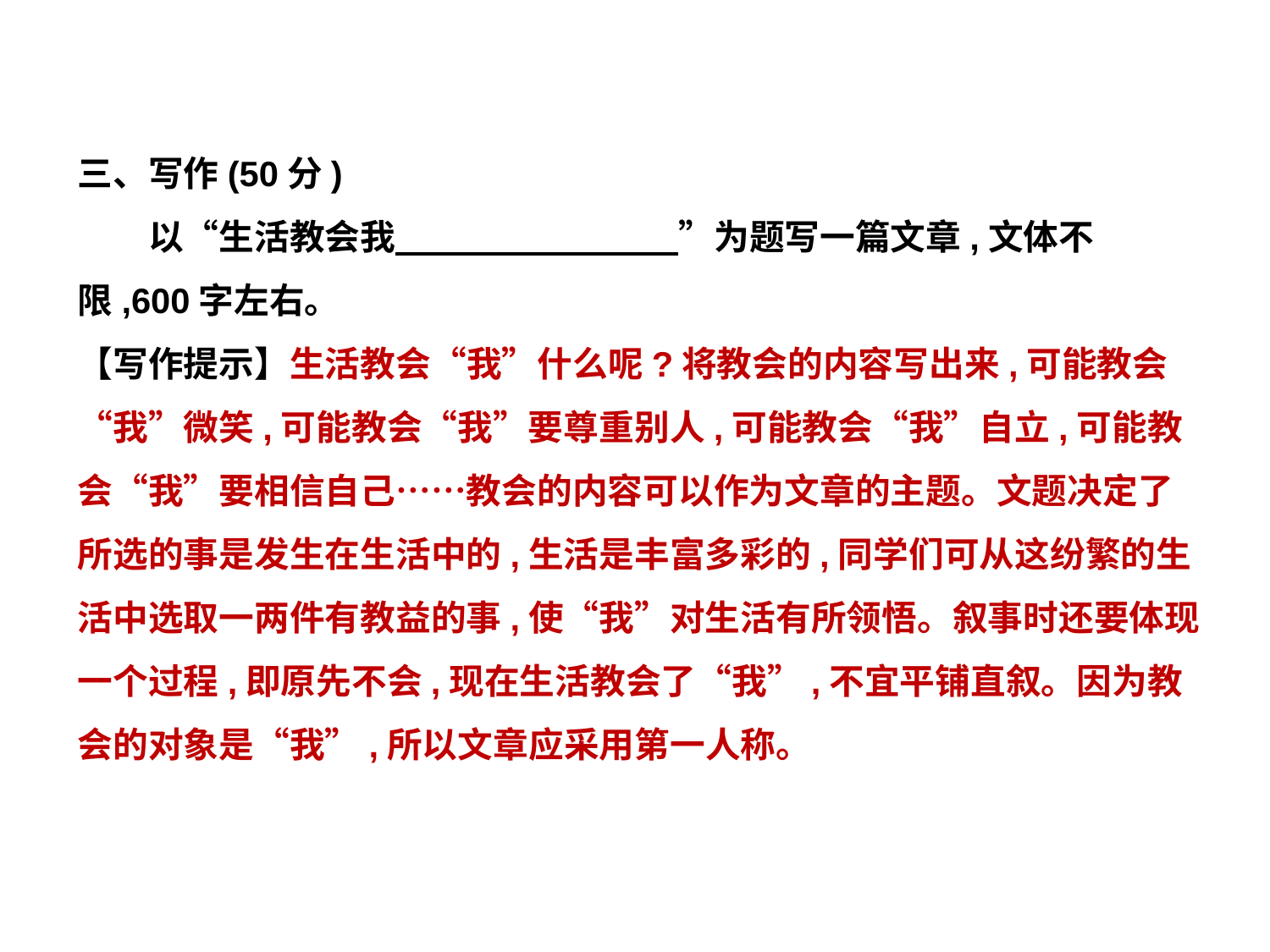

三、写作(50分)
　　以“生活教会我　　　　　　　　”为题写一篇文章,文体不限,600字左右。
【写作提示】生活教会“我”什么呢?将教会的内容写出来,可能教会“我”微笑,可能教会“我”要尊重别人,可能教会“我”自立,可能教会“我”要相信自己……教会的内容可以作为文章的主题。文题决定了所选的事是发生在生活中的,生活是丰富多彩的,同学们可从这纷繁的生活中选取一两件有教益的事,使“我”对生活有所领悟。叙事时还要体现一个过程,即原先不会,现在生活教会了“我”,不宜平铺直叙。因为教会的对象是“我”,所以文章应采用第一人称。